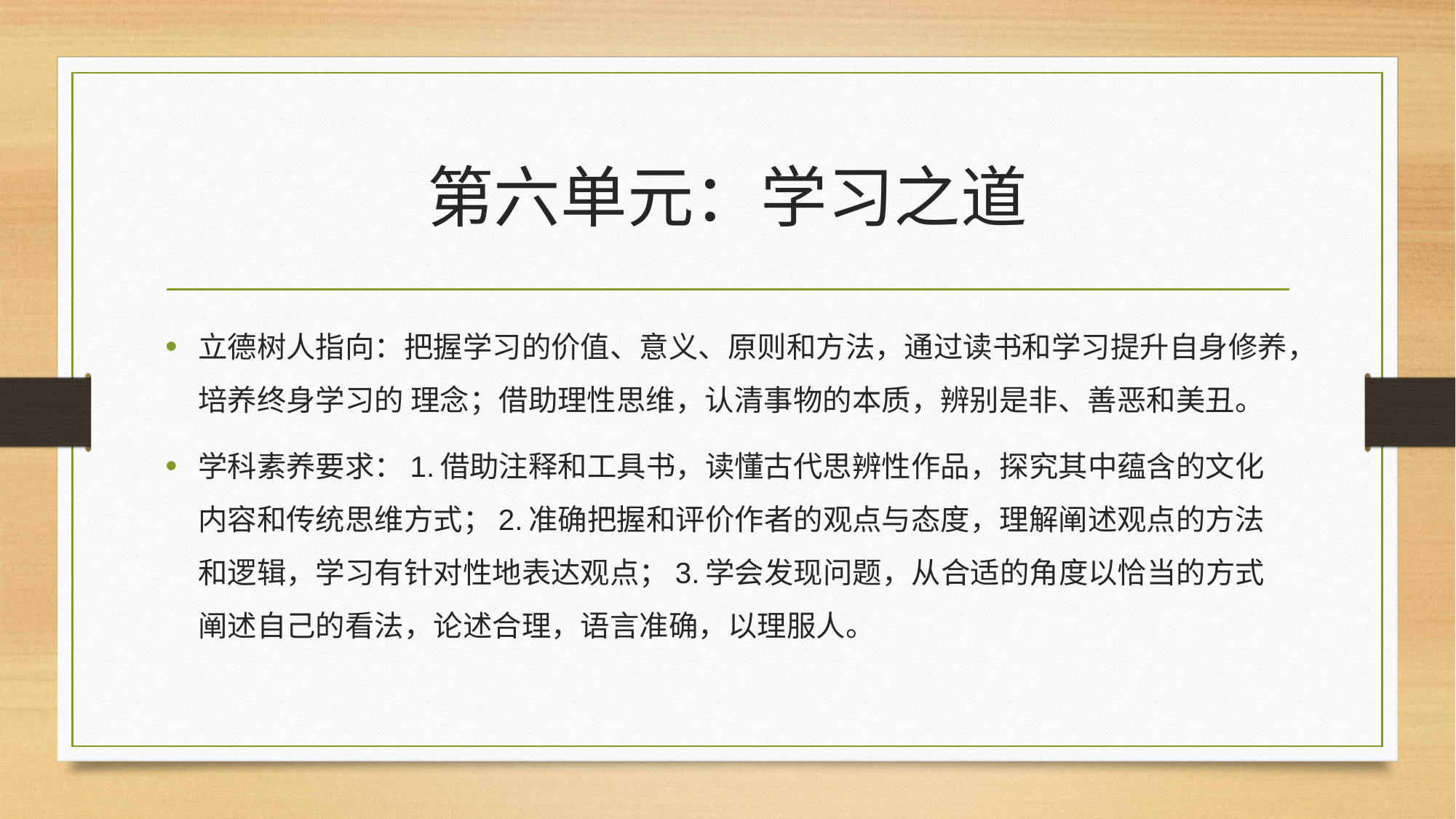

# 第六单元：学习之道
立德树人指向：把握学习的价值、意义、原则和方法，通过读书和学习提升自身修养，培养终身学习的 理念；借助理性思维，认清事物的本质，辨别是非、善恶和美丑。
学科素养要求：1.借助注释和工具书，读懂古代思辨性作品，探究其中蕴含的文化内容和传统思维方式；2.准确把握和评价作者的观点与态度，理解阐述观点的方法和逻辑，学习有针对性地表达观点；3.学会发现问题，从合适的角度以恰当的方式阐述自己的看法，论述合理，语言准确，以理服人。